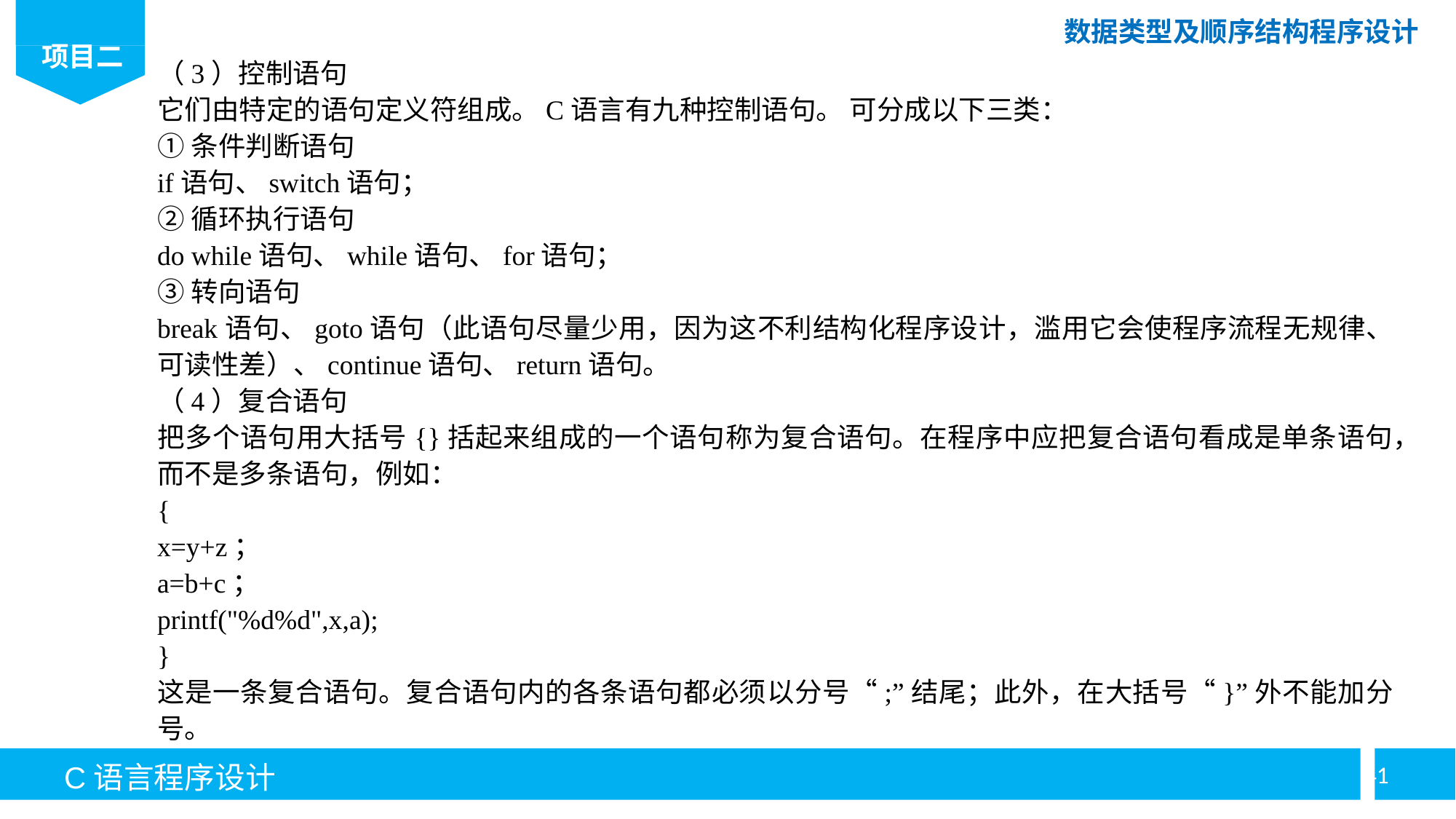

（3）控制语句
它们由特定的语句定义符组成。C语言有九种控制语句。 可分成以下三类：
①条件判断语句
if语句、switch语句；
②循环执行语句
do while语句、while语句、for语句；
③转向语句
break语句、goto语句（此语句尽量少用，因为这不利结构化程序设计，滥用它会使程序流程无规律、可读性差）、continue语句、return语句。
（4）复合语句
把多个语句用大括号{}括起来组成的一个语句称为复合语句。在程序中应把复合语句看成是单条语句，而不是多条语句，例如：
{
x=y+z；
a=b+c；
printf("%d%d",x,a);
}
这是一条复合语句。复合语句内的各条语句都必须以分号“;”结尾；此外，在大括号“}”外不能加分号。